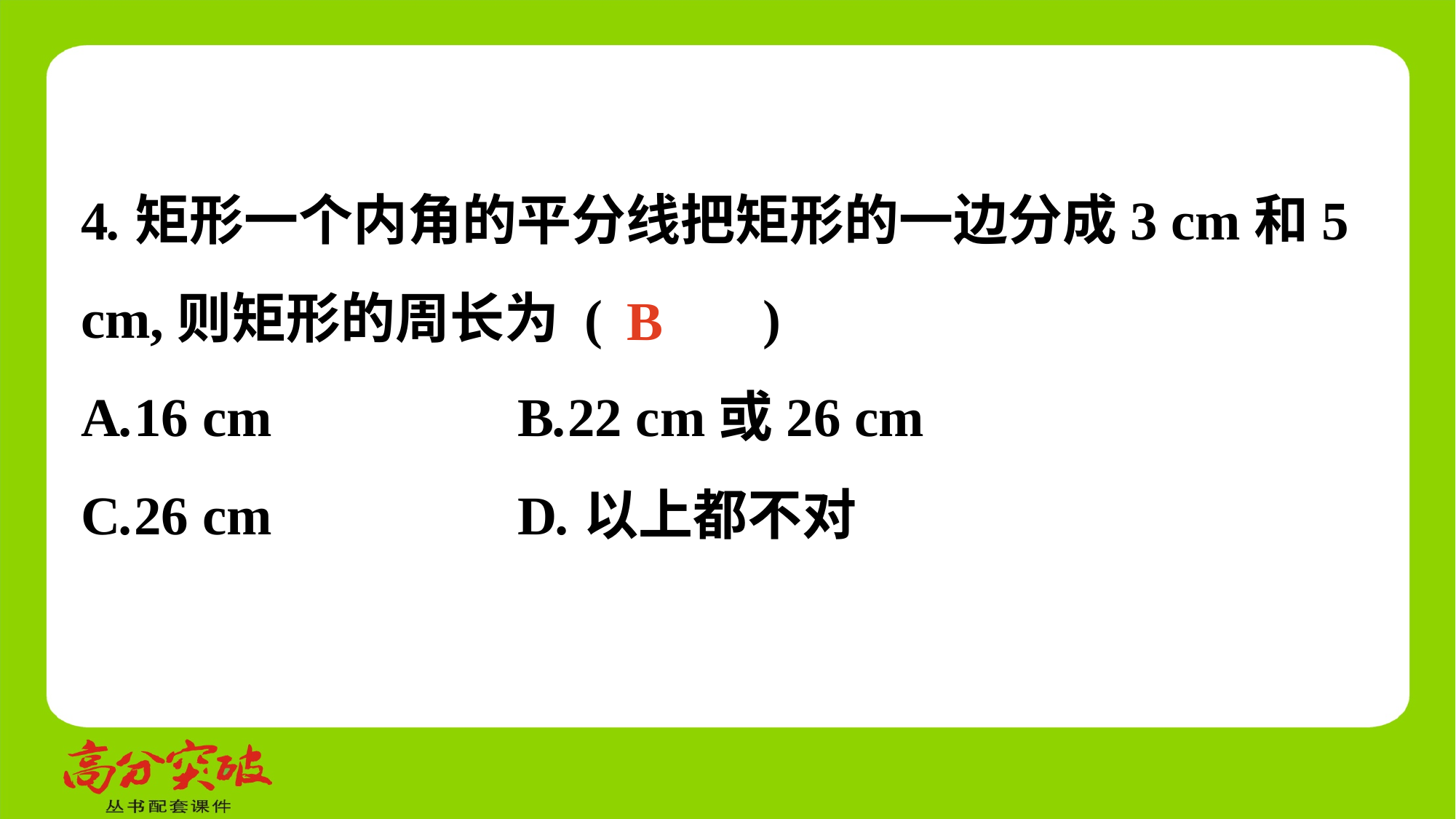

4.矩形一个内角的平分线把矩形的一边分成3 cm和5 cm,则矩形的周长为 (　  　)
A.16 cm	                B.22 cm或26 cm
C.26 cm	                D.以上都不对
B